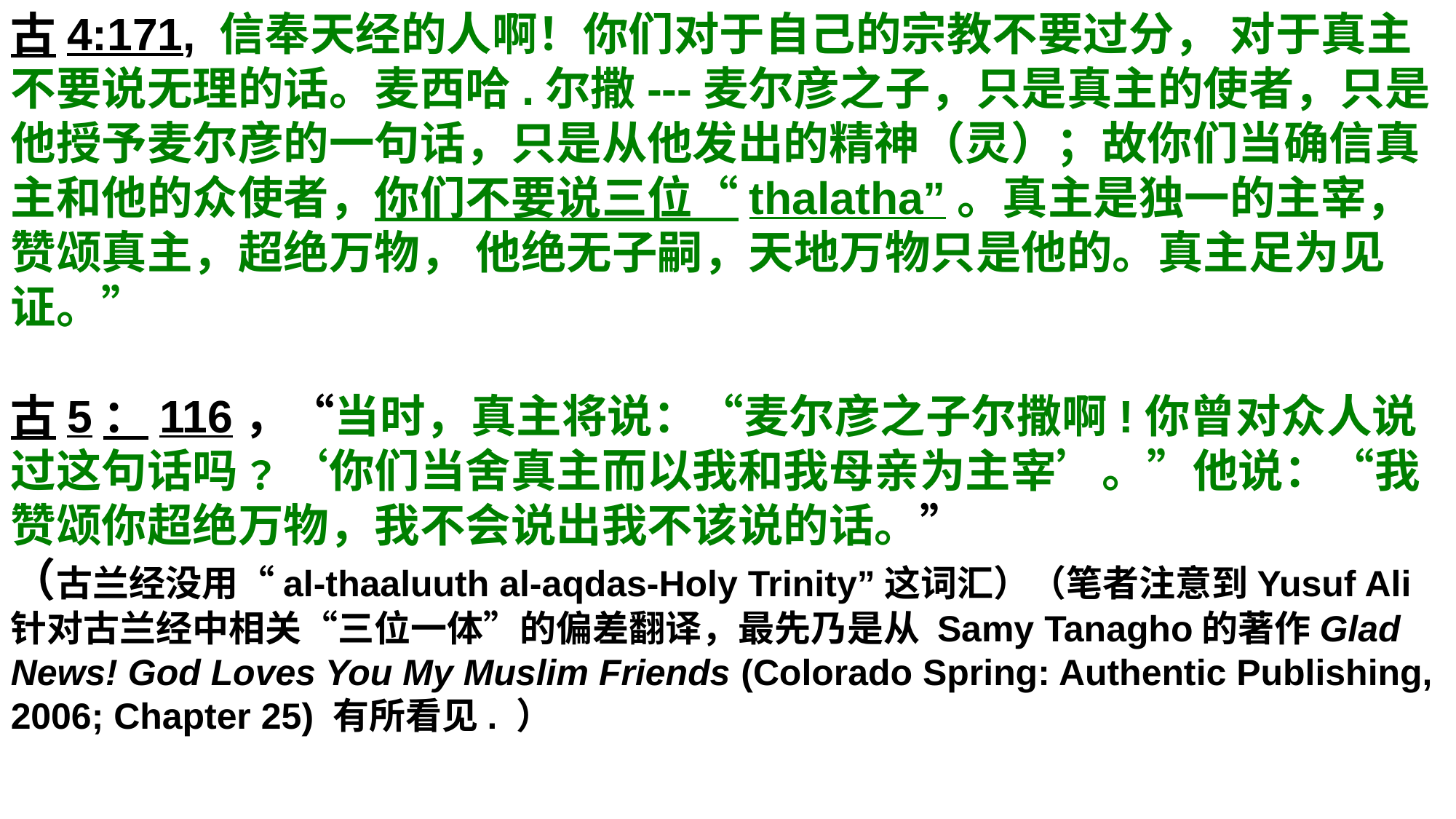

古4:171, 信奉天经的人啊！你们对于自己的宗教不要过分， 对于真主不要说无理的话。麦西哈.尔撒---麦尔彦之子，只是真主的使者，只是他授予麦尔彦的一句话，只是从他发出的精神（灵）；故你们当确信真主和他的众使者，你们不要说三位“thalatha”。真主是独一的主宰， 赞颂真主，超绝万物， 他绝无子嗣，天地万物只是他的。真主足为见证。”

古5：116，“当时，真主将说：“麦尔彦之子尔撒啊!你曾对众人说过这句话吗﹖‘你们当舍真主而以我和我母亲为主宰’。”他说：“我赞颂你超绝万物，我不会说出我不该说的话。”
（古兰经没用“al-thaaluuth al-aqdas-Holy Trinity”这词汇）（笔者注意到Yusuf Ali 针对古兰经中相关“三位一体”的偏差翻译，最先乃是从 Samy Tanagho的著作Glad News! God Loves You My Muslim Friends (Colorado Spring: Authentic Publishing, 2006; Chapter 25) 有所看见. ）